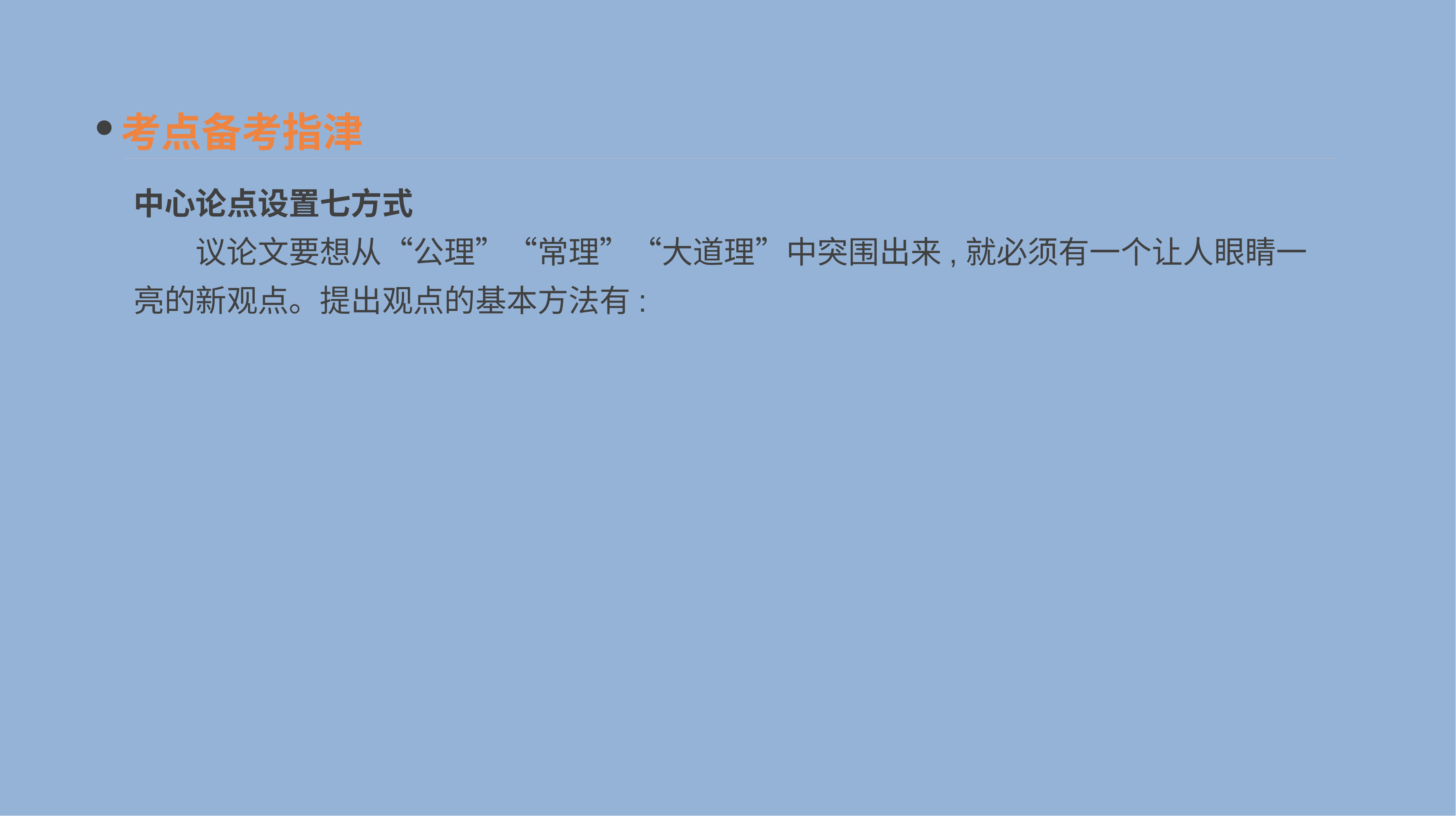

考点备考指津

中心论点设置七方式
　　议论文要想从“公理”“常理”“大道理”中突围出来,就必须有一个让人眼睛一亮的新观点。提出观点的基本方法有: